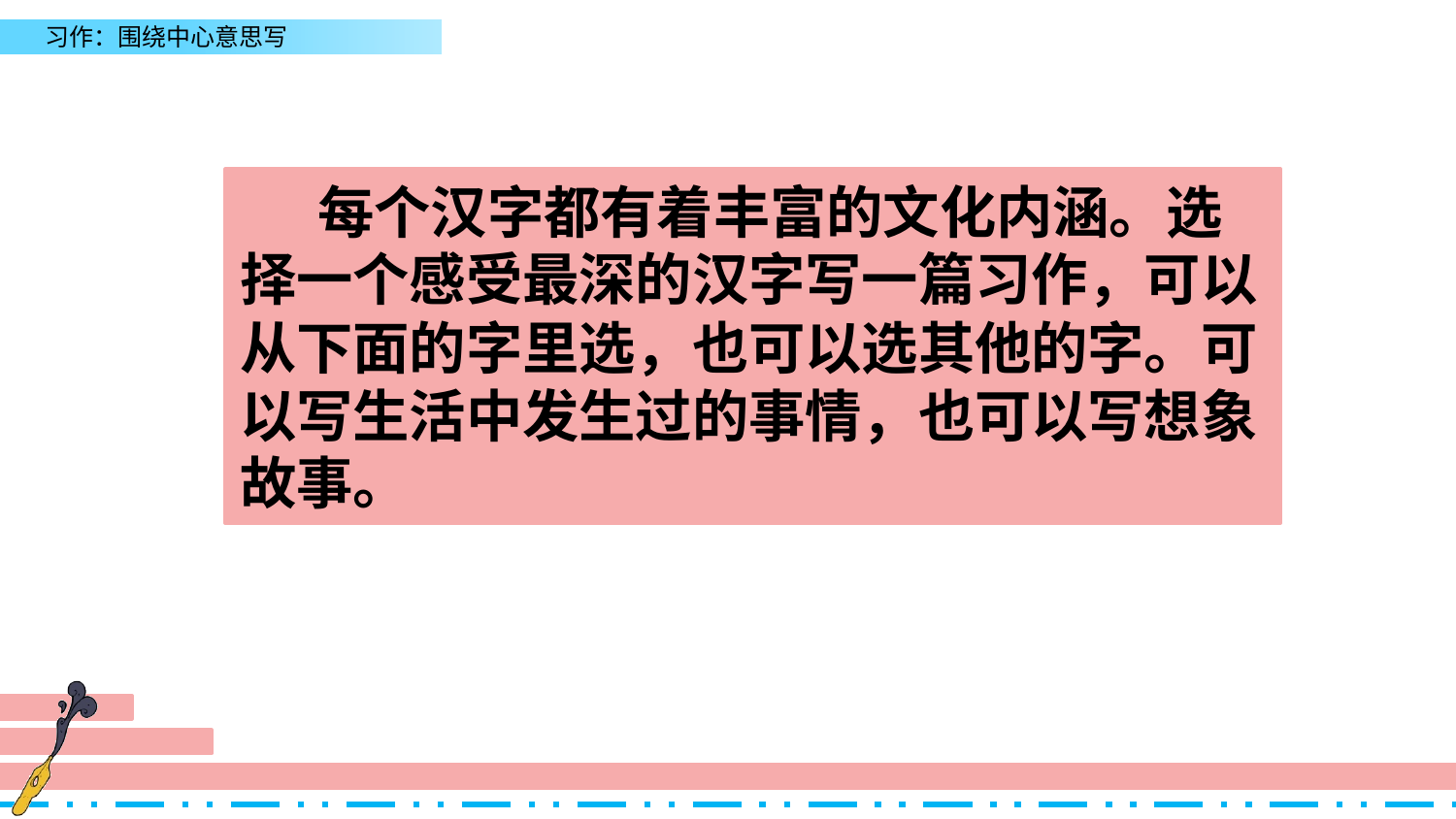

每个汉字都有着丰富的文化内涵。选择一个感受最深的汉字写一篇习作，可以从下面的字里选，也可以选其他的字。可以写生活中发生过的事情，也可以写想象故事。